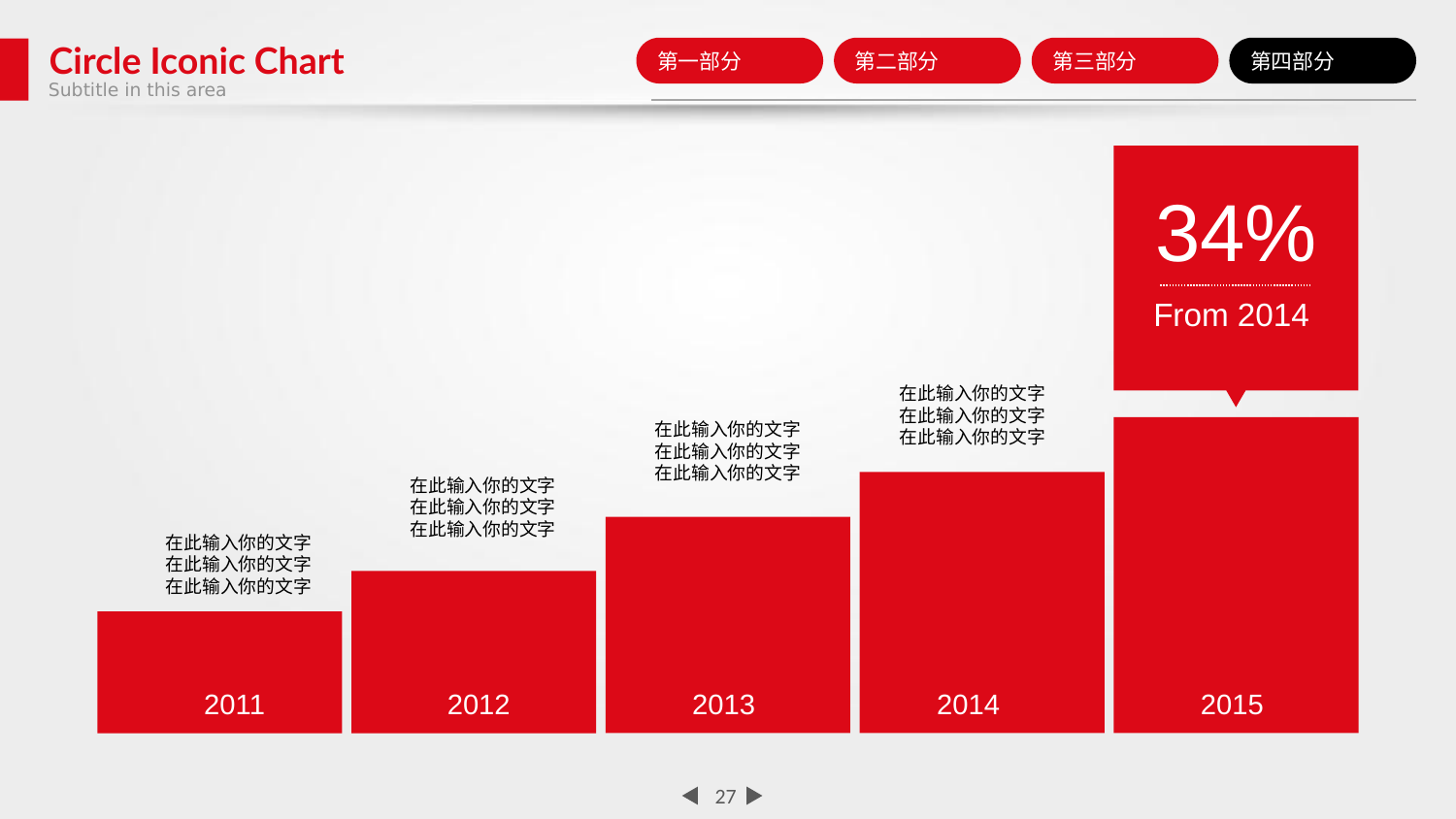

Circle Iconic Chart
第一部分
第二部分
第三部分
第四部分

Subtitle in this area

34%
From 2014
在此输入你的文字
在此输入你的文字
在此输入你的文字
在此输入你的文字
在此输入你的文字
在此输入你的文字

在此输入你的文字
在此输入你的文字
在此输入你的文字

在此输入你的文字
在此输入你的文字
在此输入你的文字

2011
2012
2013
2014
2015
27